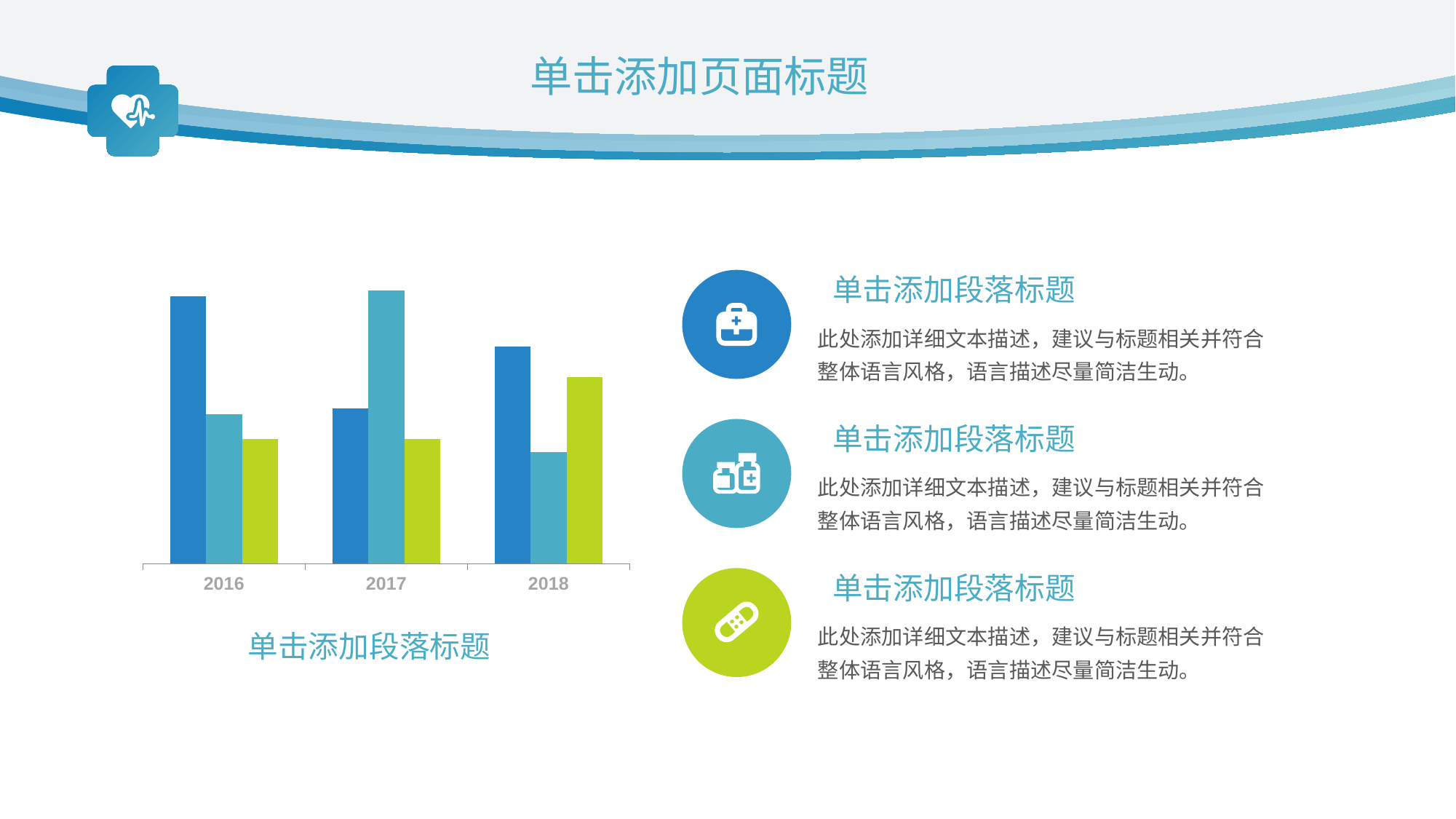

单击添加页面标题

### Chart

| Category | Series 1 | Series 2 | Series 3 |
|---|---|---|---|
| 2016 | 4.3 | 2.4 | 2.0 |
| 2017 | 2.5 | 4.4 | 2.0 |
| 2018 | 3.5 | 1.8 | 3.0 |
单击添加段落标题
此处添加详细文本描述，建议与标题相关并符合整体语言风格，语言描述尽量简洁生动。

单击添加段落标题
此处添加详细文本描述，建议与标题相关并符合整体语言风格，语言描述尽量简洁生动。

单击添加段落标题
此处添加详细文本描述，建议与标题相关并符合整体语言风格，语言描述尽量简洁生动。

单击添加段落标题